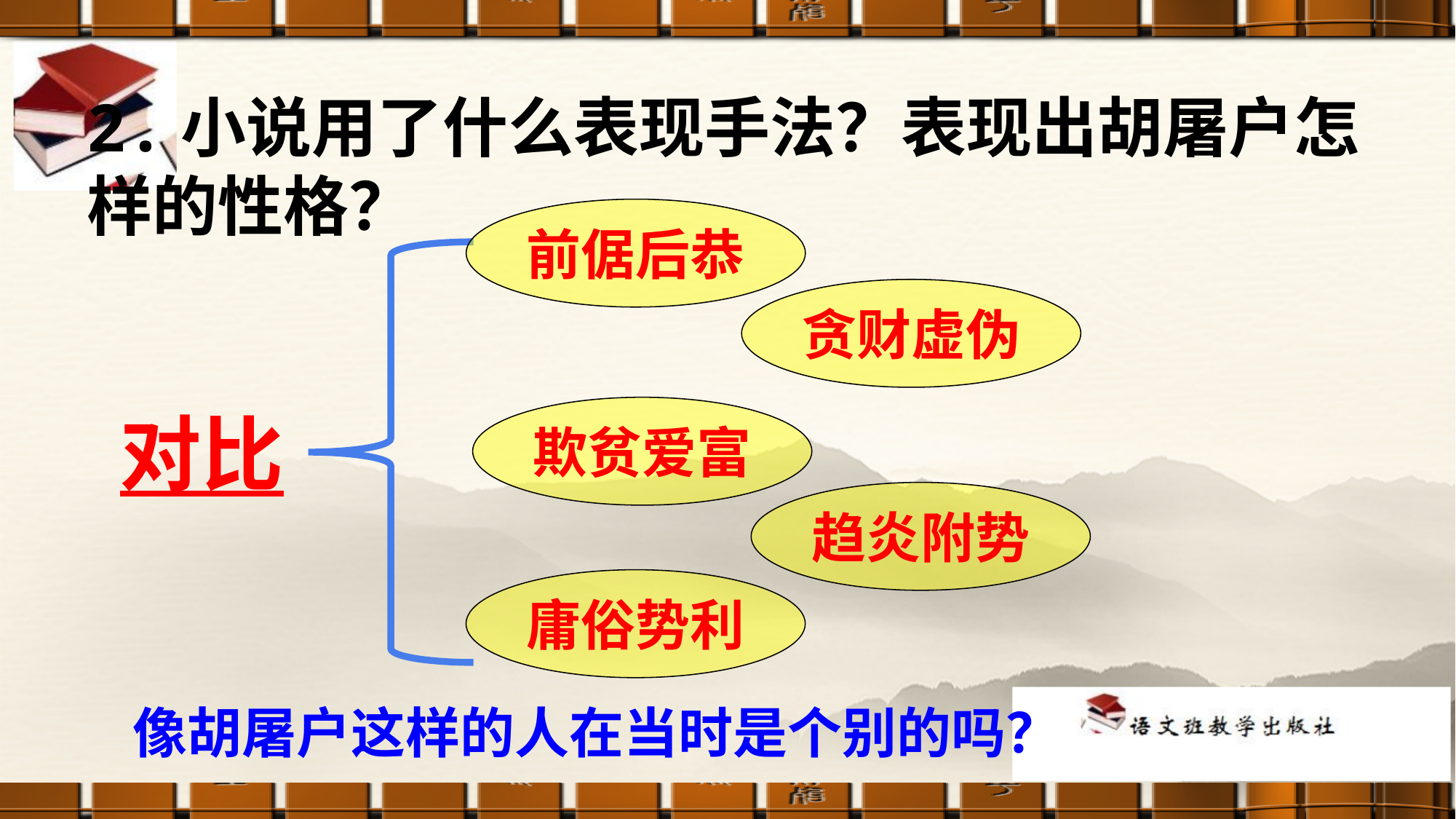

2.小说用了什么表现手法？表现出胡屠户怎样的性格？

前倨后恭

贪财虚伪
欺贫爱富
对比
趋炎附势
庸俗势利
像胡屠户这样的人在当时是个别的吗？